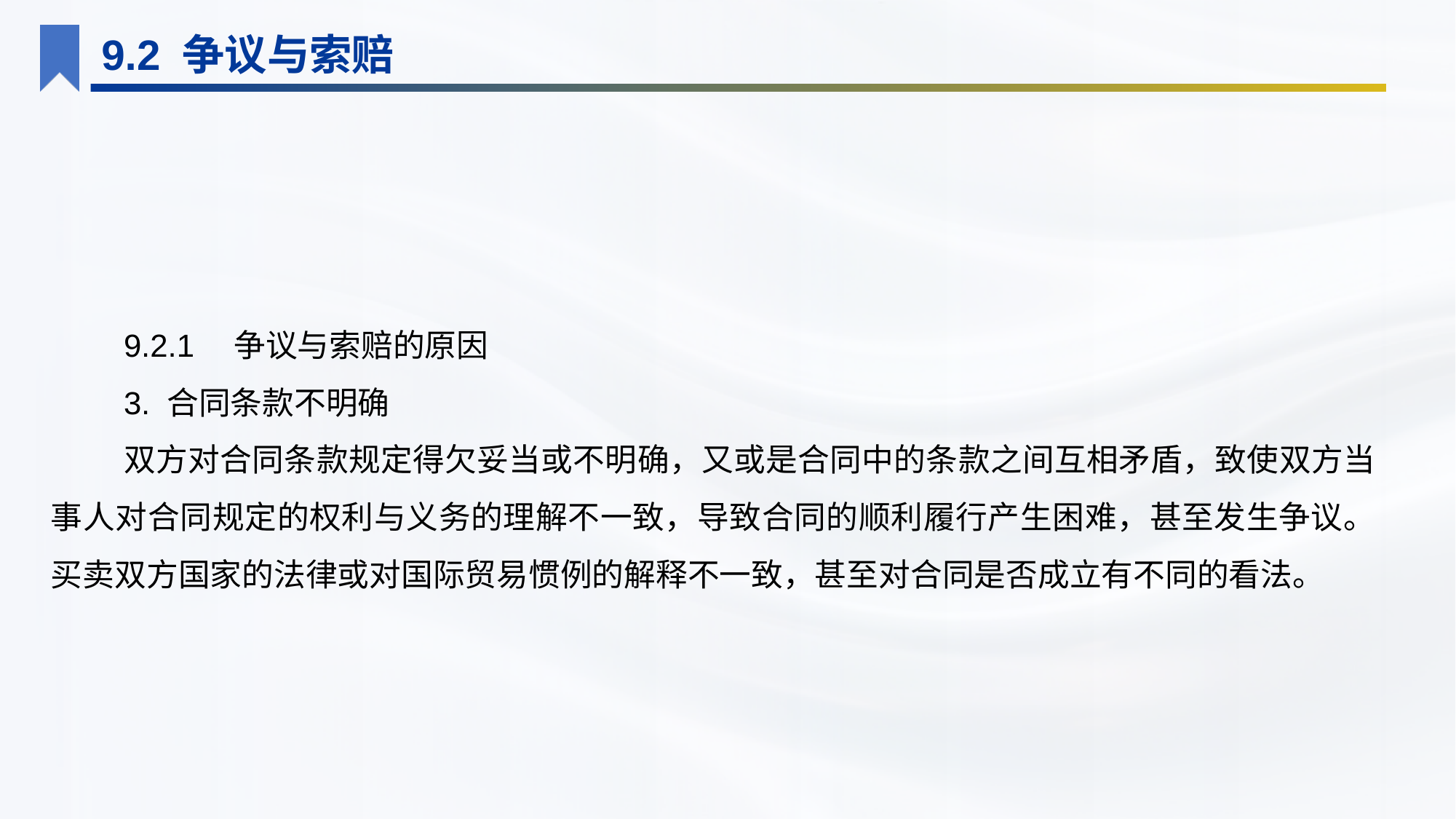

9.2 争议与索赔
9.2.1　争议与索赔的原因
3. 合同条款不明确
双方对合同条款规定得欠妥当或不明确，又或是合同中的条款之间互相矛盾，致使双方当事人对合同规定的权利与义务的理解不一致，导致合同的顺利履行产生困难，甚至发生争议。买卖双方国家的法律或对国际贸易惯例的解释不一致，甚至对合同是否成立有不同的看法。